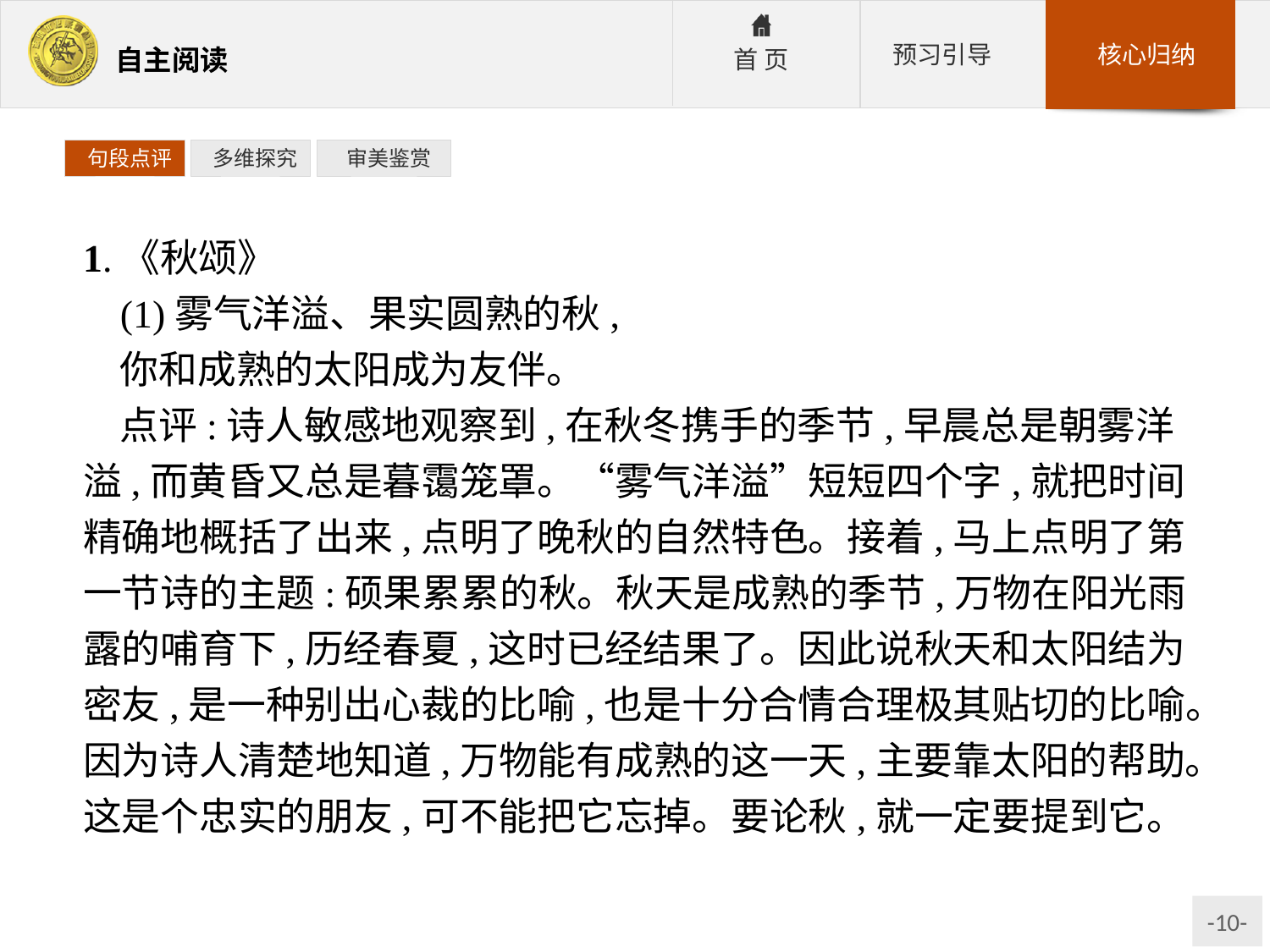

句段点评
 多维探究
 审美鉴赏
1.《秋颂》
(1)雾气洋溢、果实圆熟的秋,
你和成熟的太阳成为友伴。
点评:诗人敏感地观察到,在秋冬携手的季节,早晨总是朝雾洋溢,而黄昏又总是暮霭笼罩。“雾气洋溢”短短四个字,就把时间精确地概括了出来,点明了晚秋的自然特色。接着,马上点明了第一节诗的主题:硕果累累的秋。秋天是成熟的季节,万物在阳光雨露的哺育下,历经春夏,这时已经结果了。因此说秋天和太阳结为密友,是一种别出心裁的比喻,也是十分合情合理极其贴切的比喻。因为诗人清楚地知道,万物能有成熟的这一天,主要靠太阳的帮助。这是个忠实的朋友,可不能把它忘掉。要论秋,就一定要提到它。